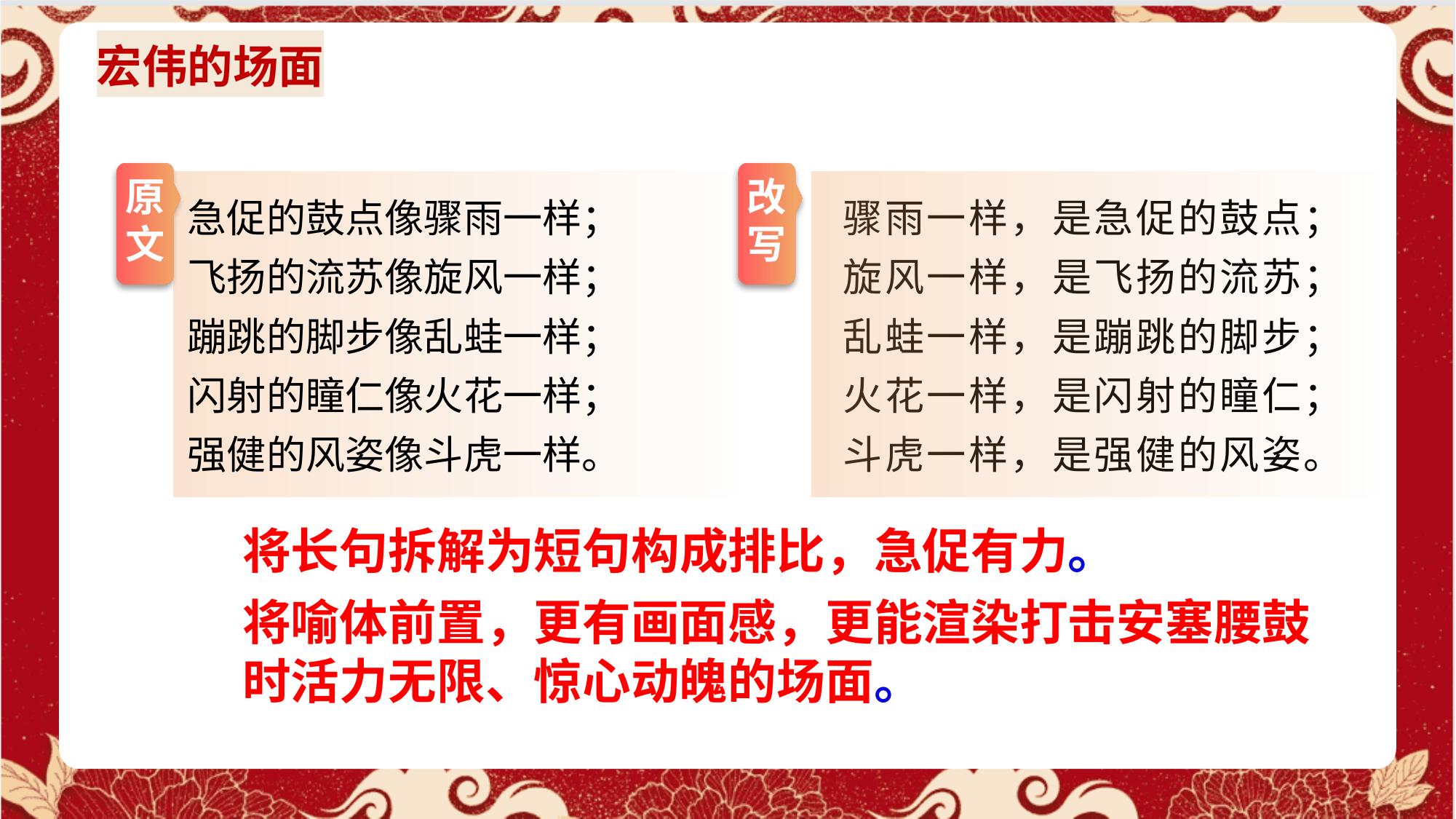

宏伟的场面
原文

改写

骤雨一样，是急促的鼓点；
旋风一样，是飞扬的流苏；
乱蛙一样，是蹦跳的脚步；
火花一样，是闪射的瞳仁；
斗虎一样，是强健的风姿。

急促的鼓点像骤雨一样；
飞扬的流苏像旋风一样；
蹦跳的脚步像乱蛙一样；
闪射的瞳仁像火花一样；
强健的风姿像斗虎一样。
将长句拆解为短句构成排比，急促有力。

将喻体前置，更有画面感，更能渲染打击安塞腰鼓时活力无限、惊心动魄的场面。